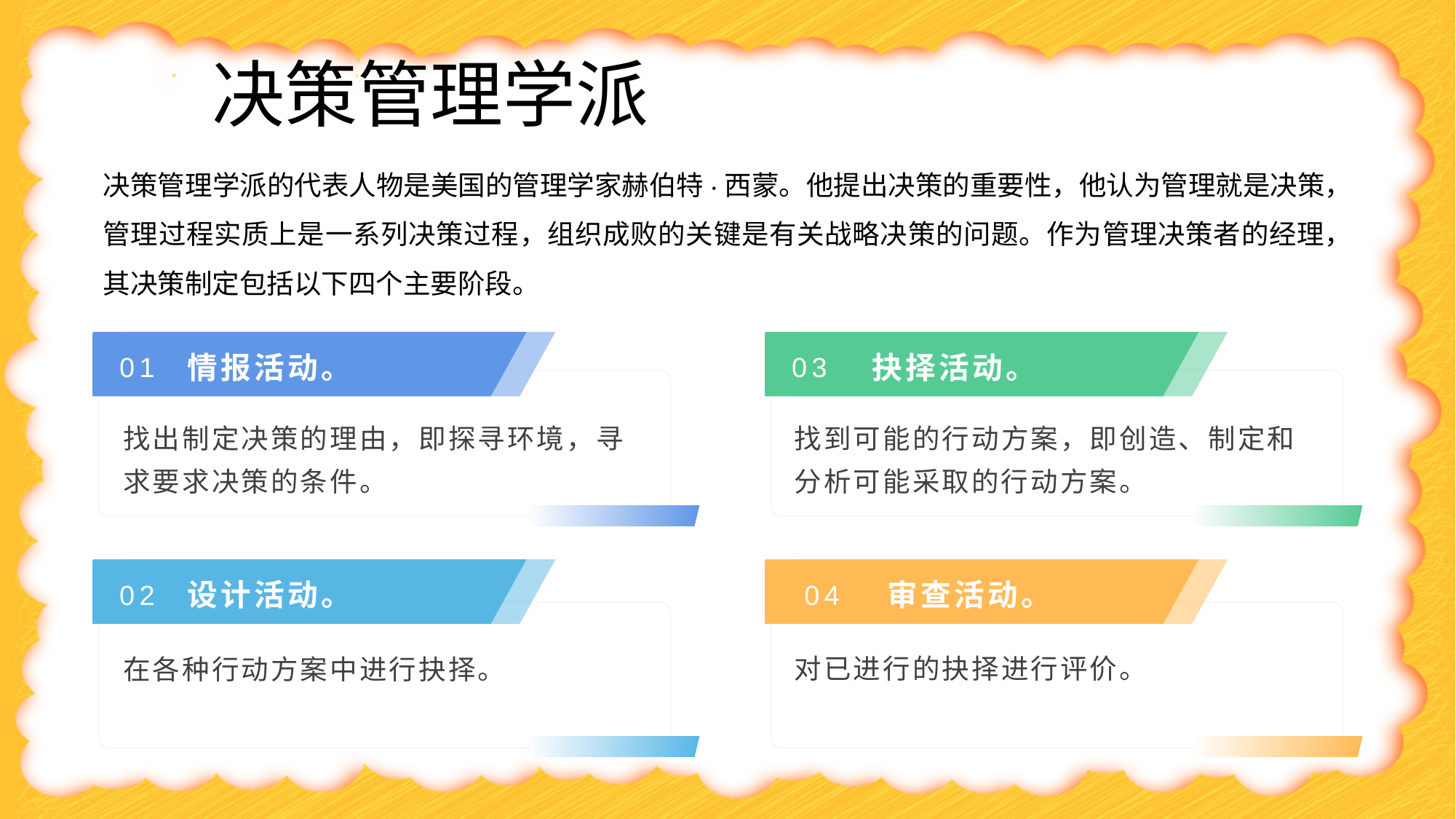

决策管理学派
决策管理学派的代表人物是美国的管理学家赫伯特·西蒙。他提出决策的重要性，他认为管理就是决策，管理过程实质上是一系列决策过程，组织成败的关键是有关战略决策的问题。作为管理决策者的经理，其决策制定包括以下四个主要阶段。

情报活动。
抉择活动。
01
03

找出制定决策的理由，即探寻环境，寻求要求决策的条件。
找到可能的行动方案，即创造、制定和分析可能采取的行动方案。

设计活动。
审查活动。
02
04

对已进行的抉择进行评价。
在各种行动方案中进行抉择。